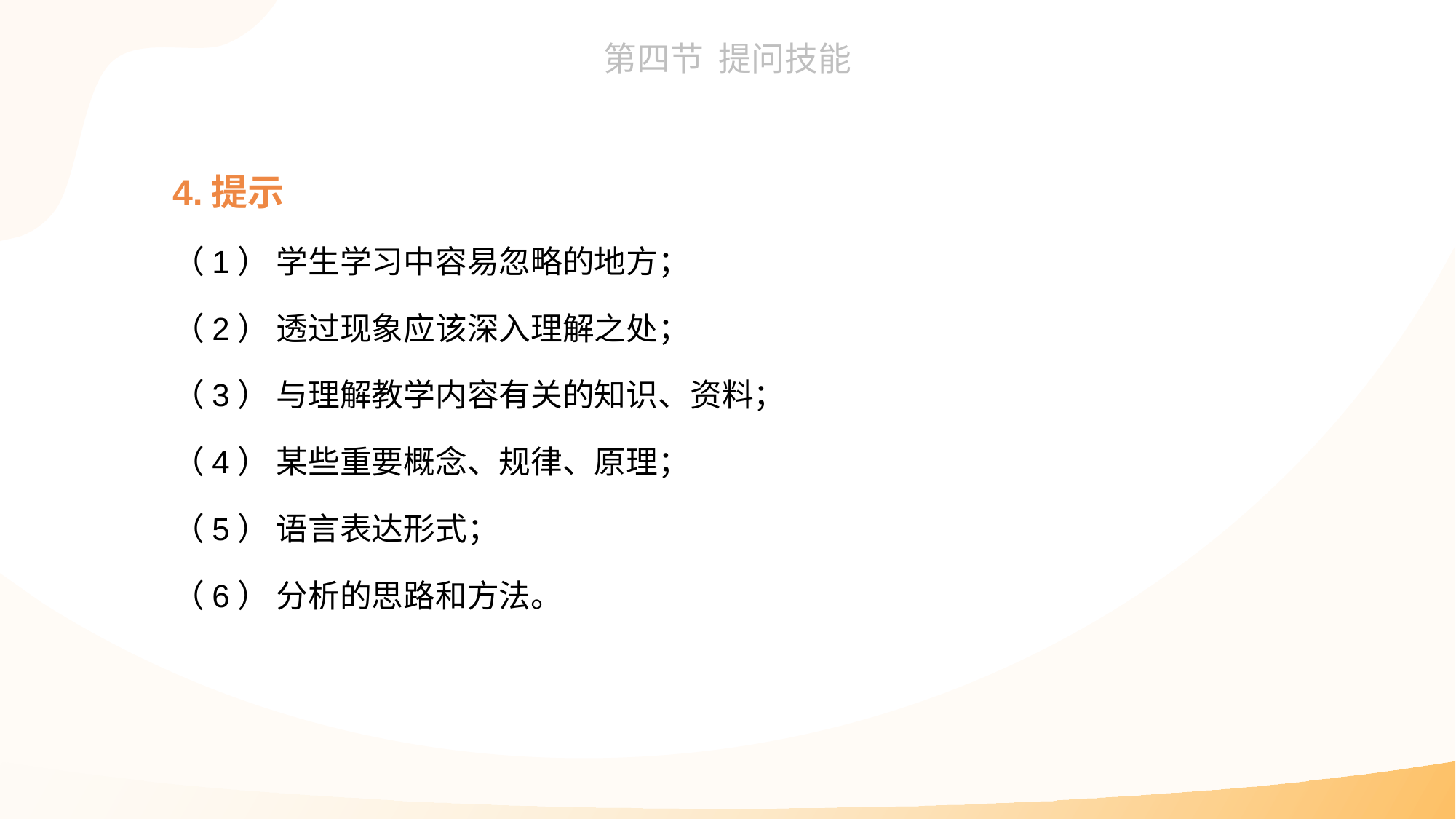

4.提示
（1） 学生学习中容易忽略的地方；
（2） 透过现象应该深入理解之处；
（3） 与理解教学内容有关的知识、资料；
（4） 某些重要概念、规律、原理；
（5） 语言表达形式；
（6） 分析的思路和方法。